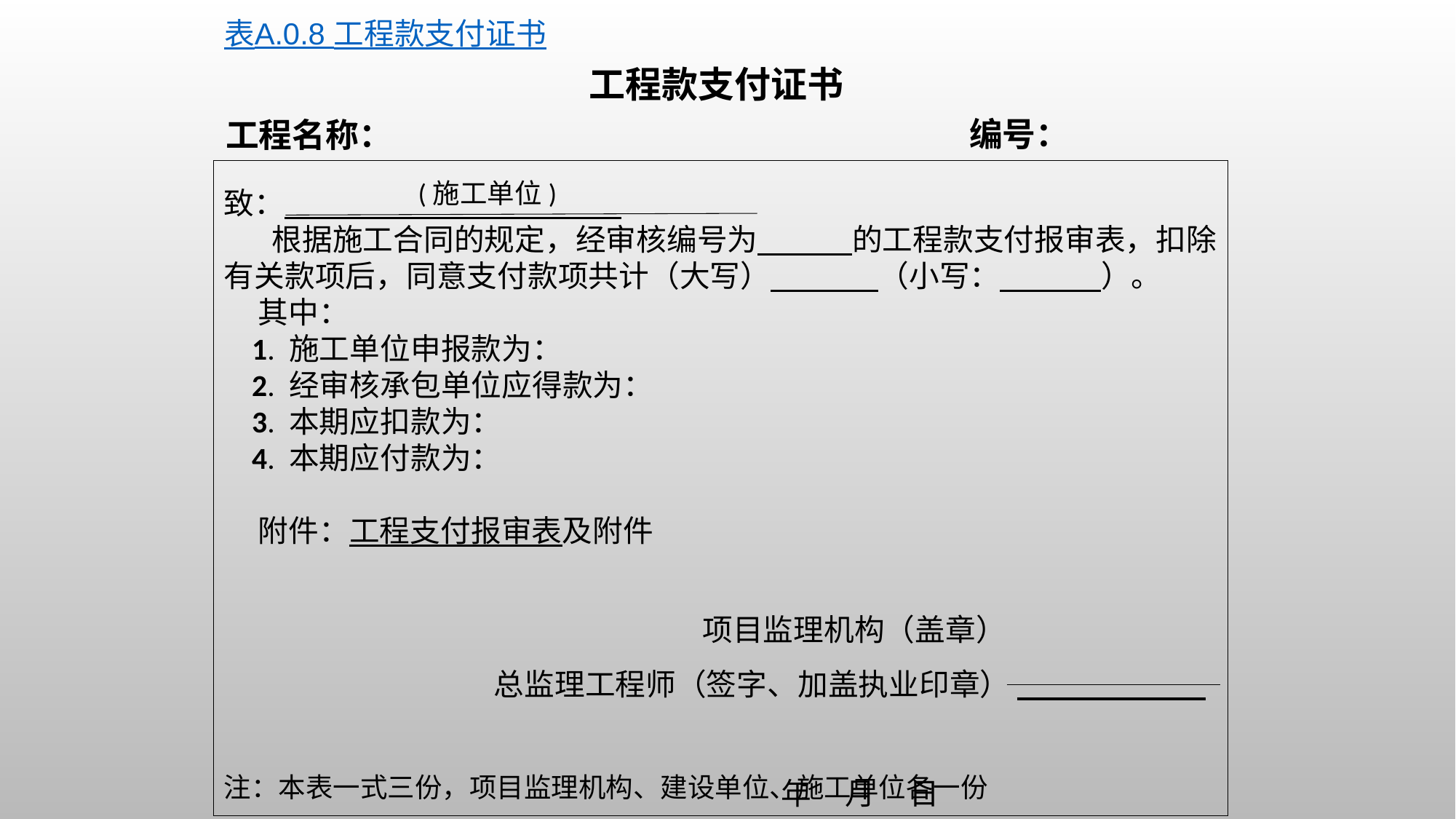

表A.0.8 工程款支付证书
工程款支付证书
编号：
工程名称：
致：
      根据施工合同的规定，经审核编号为              的工程款支付报审表，扣除有关款项后，同意支付款项共计（大写）                （小写：               ）。
    其中：
    1. 施工单位申报款为：
    2. 经审核承包单位应得款为：
    3. 本期应扣款为：
    4. 本期应付款为：

    附件：工程支付报审表及附件

                                                                      项目监理机构（盖章）
                                       总监理工程师（签字、加盖执业印章）
                                  年     月     日
(施工单位)
注：本表一式三份，项目监理机构、建设单位、施工单位各一份